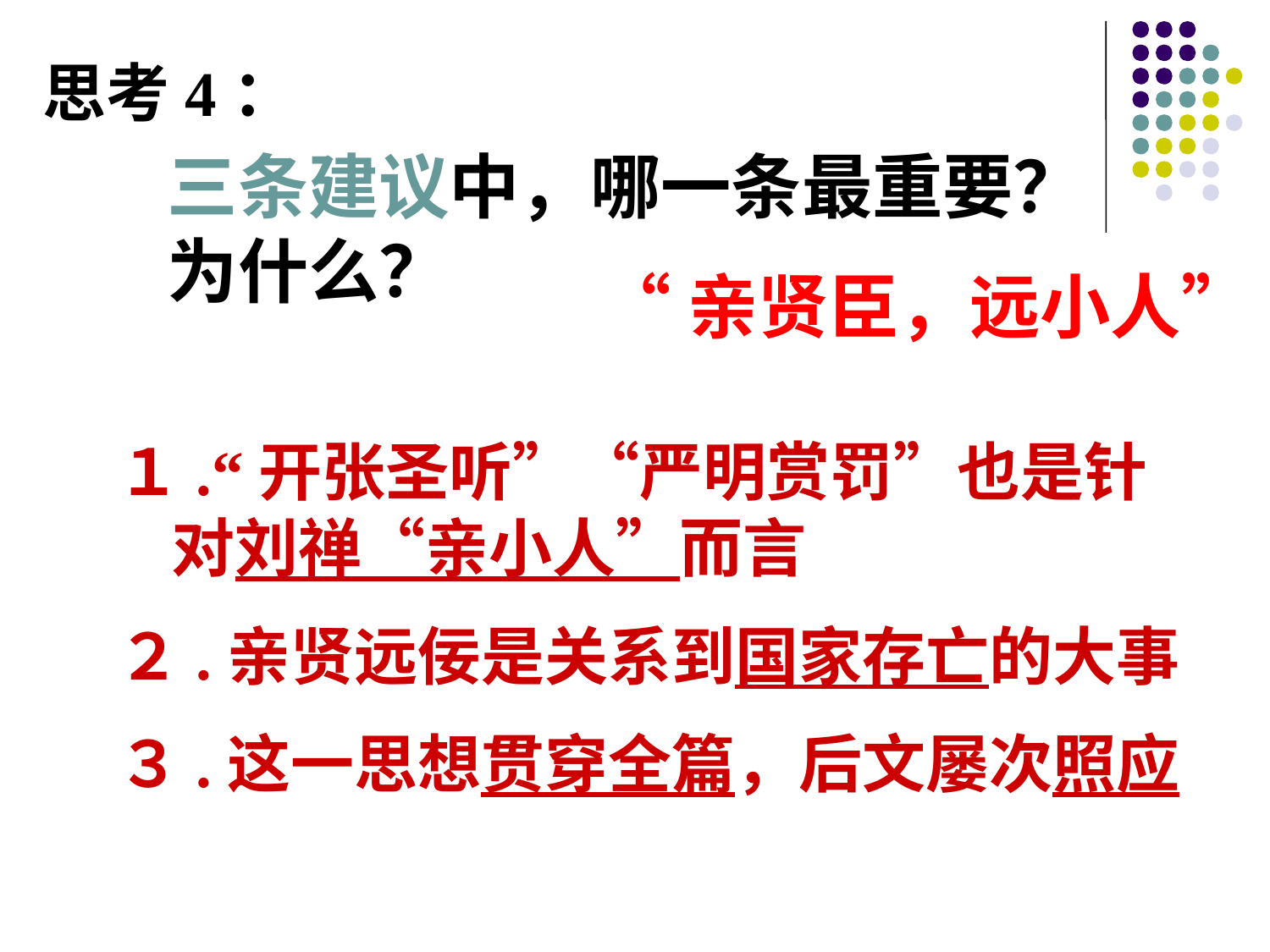

思考4：
# 三条建议中，哪一条最重要？为什么？
“亲贤臣，远小人”
１.“开张圣听”“严明赏罚”也是针对刘禅“亲小人”而言
２.亲贤远佞是关系到国家存亡的大事
３.这一思想贯穿全篇，后文屡次照应